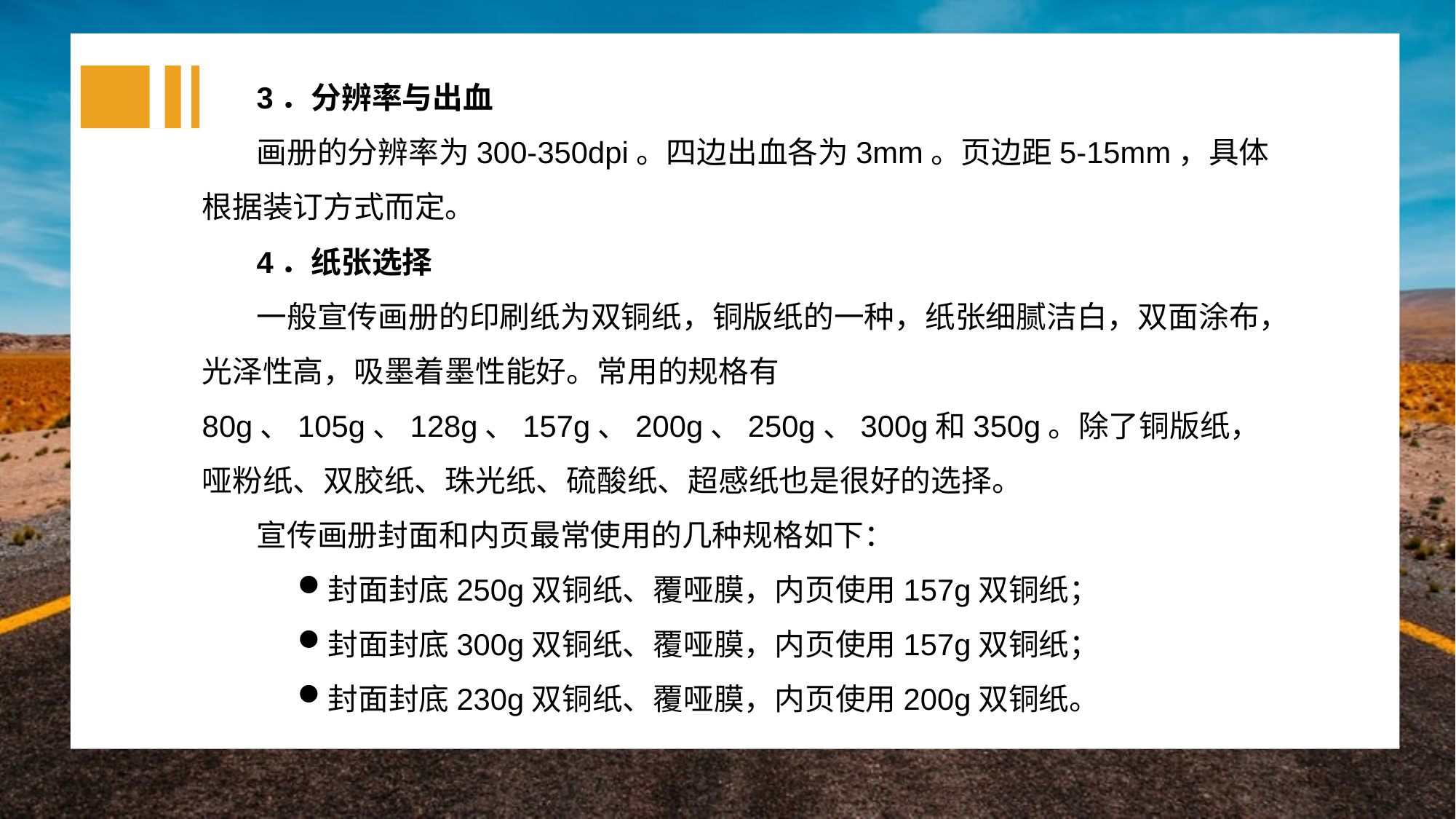

3．分辨率与出血
画册的分辨率为300-350dpi。四边出血各为3mm。页边距5-15mm，具体根据装订方式而定。
4．纸张选择
一般宣传画册的印刷纸为双铜纸，铜版纸的一种，纸张细腻洁白，双面涂布，光泽性高，吸墨着墨性能好。常用的规格有80g、105g、128g、157g、200g、250g、300g和350g。除了铜版纸，哑粉纸、双胶纸、珠光纸、硫酸纸、超感纸也是很好的选择。
宣传画册封面和内页最常使用的几种规格如下：
封面封底250g双铜纸、覆哑膜，内页使用157g双铜纸；
封面封底300g双铜纸、覆哑膜，内页使用157g双铜纸；
封面封底230g双铜纸、覆哑膜，内页使用200g双铜纸。